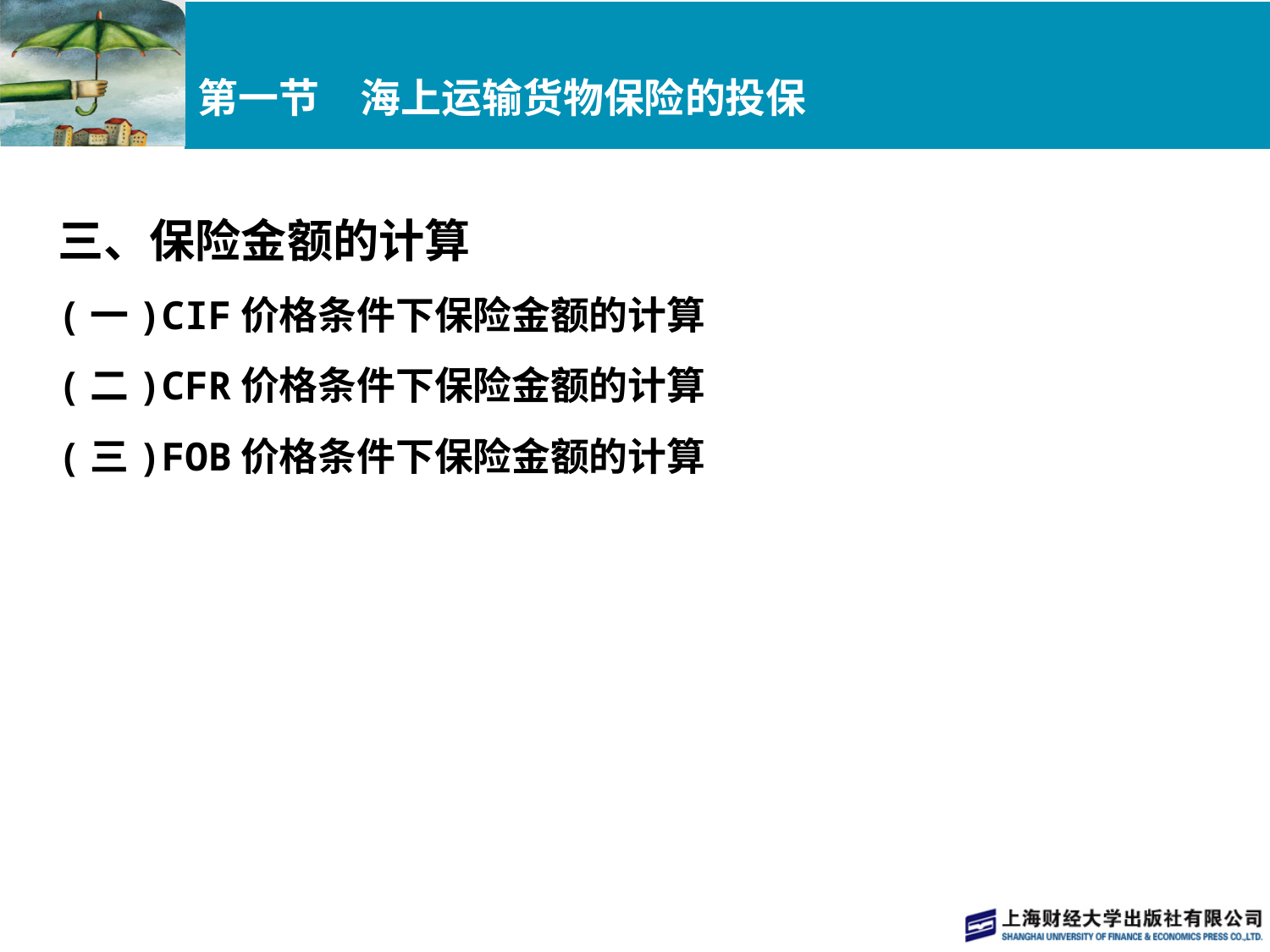

# 第一节　海上运输货物保险的投保
三、保险金额的计算
(一)CIF价格条件下保险金额的计算
(二)CFR价格条件下保险金额的计算
(三)FOB价格条件下保险金额的计算